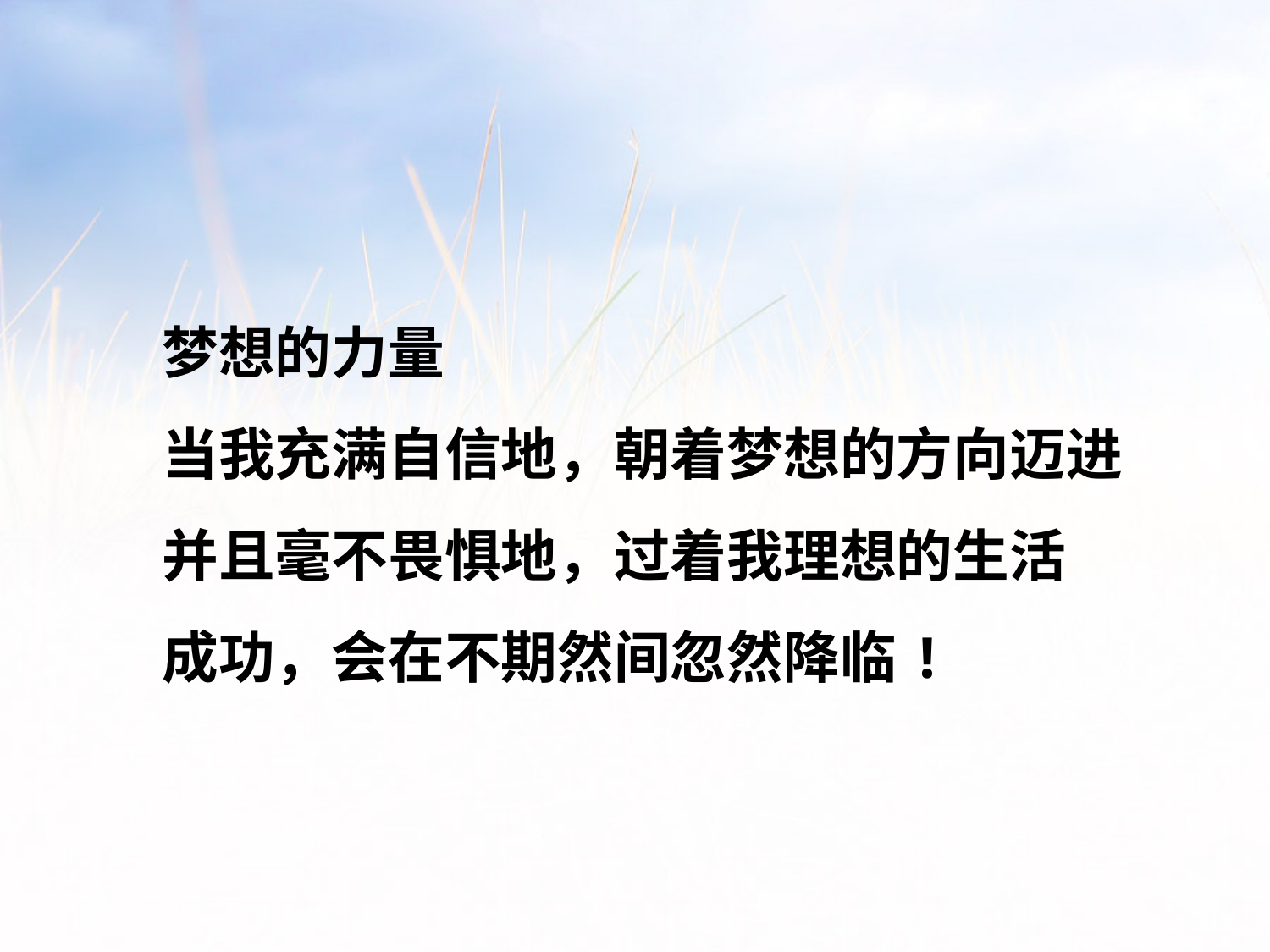

梦想的力量
当我充满自信地，朝着梦想的方向迈进
并且毫不畏惧地，过着我理想的生活
成功，会在不期然间忽然降临!